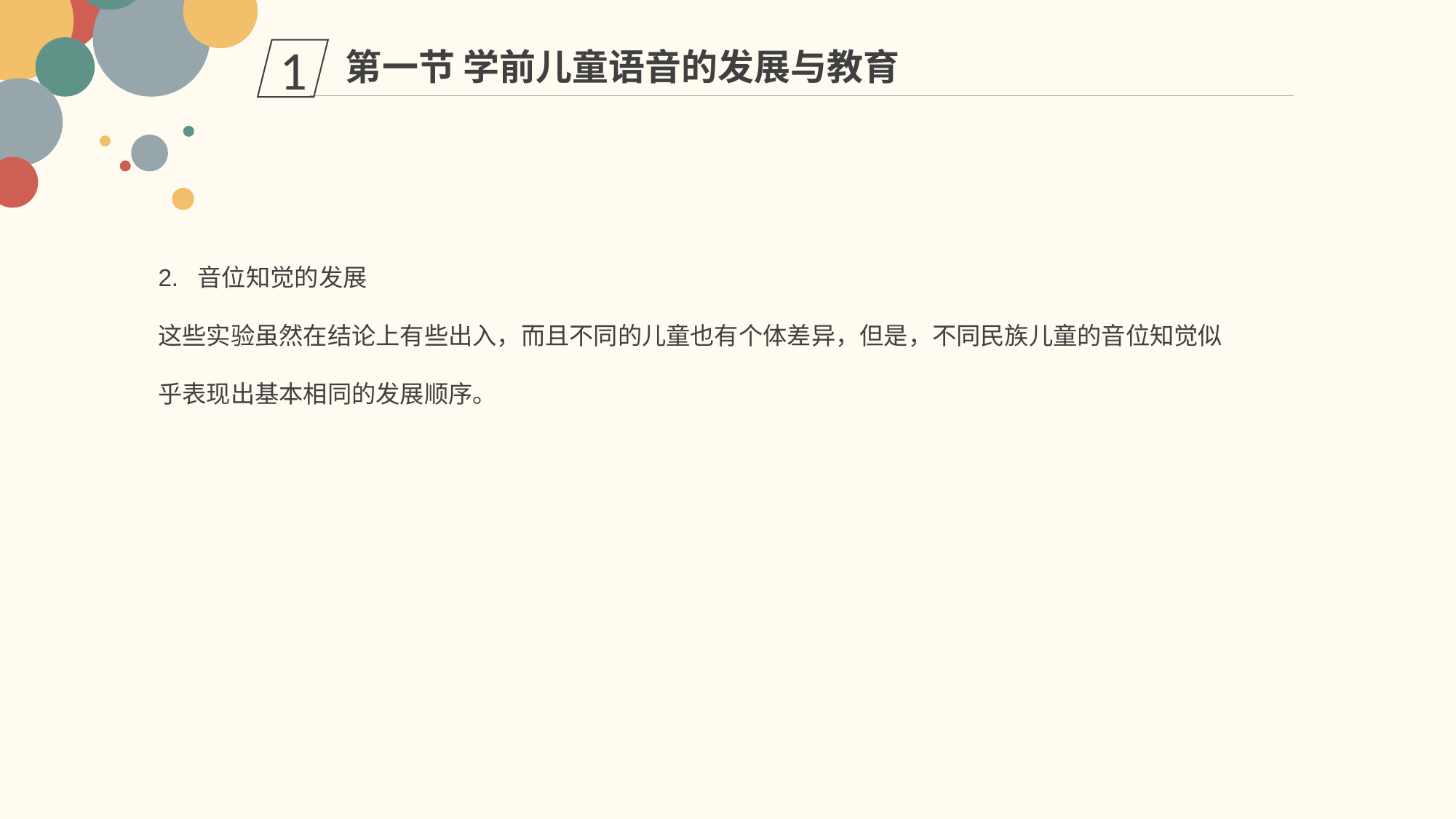

第一节 学前儿童语音的发展与教育
1
2.  音位知觉的发展
这些实验虽然在结论上有些出入，而且不同的儿童也有个体差异，但是，不同民族儿童的音位知觉似乎表现出基本相同的发展顺序。